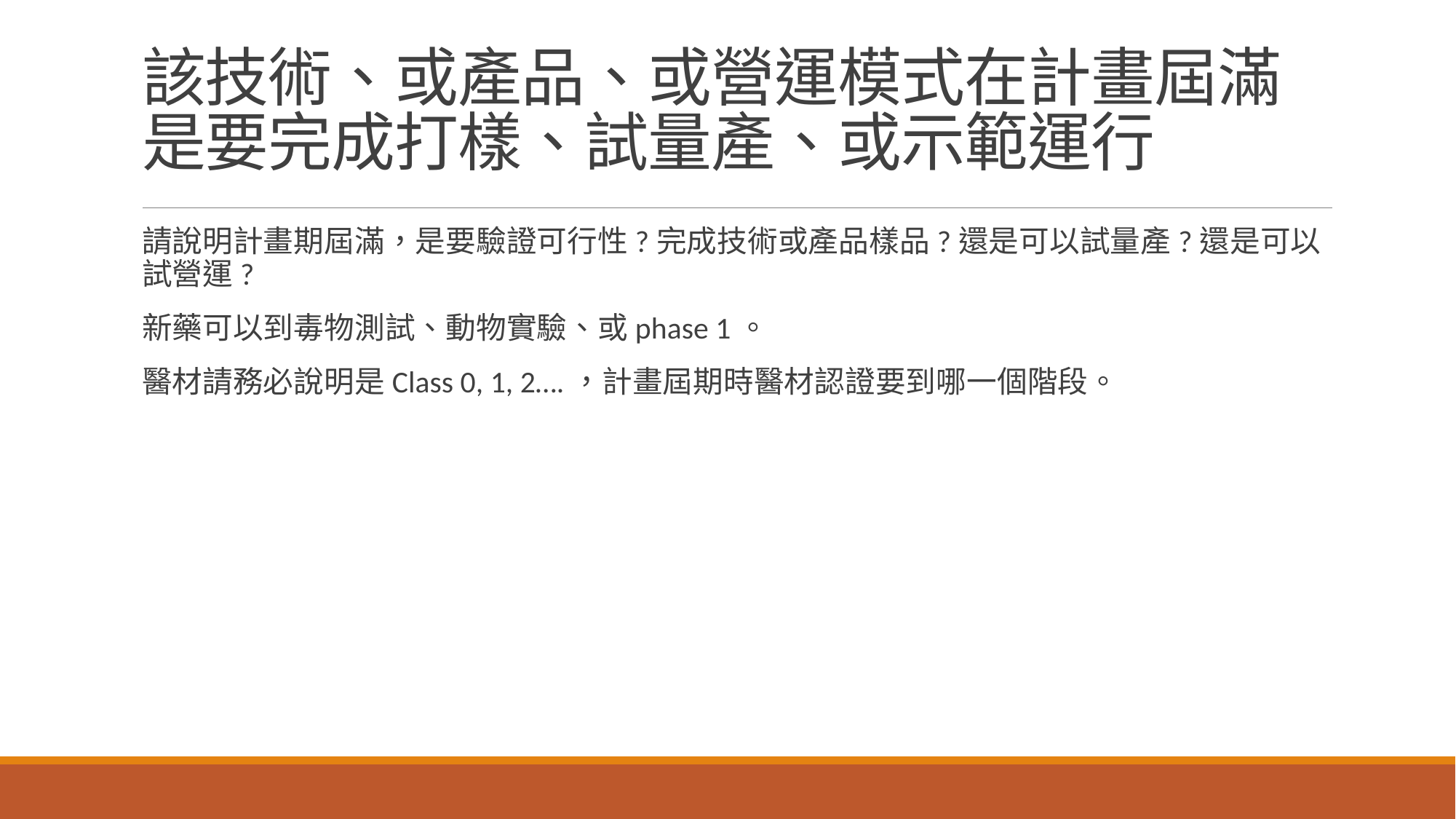

# 該技術、或產品、或營運模式在計畫屆滿是要完成打樣、試量產、或示範運行
請說明計畫期屆滿，是要驗證可行性?完成技術或產品樣品?還是可以試量產?還是可以試營運?
新藥可以到毒物測試、動物實驗、或phase 1。
醫材請務必說明是Class 0, 1, 2….，計畫屆期時醫材認證要到哪一個階段。